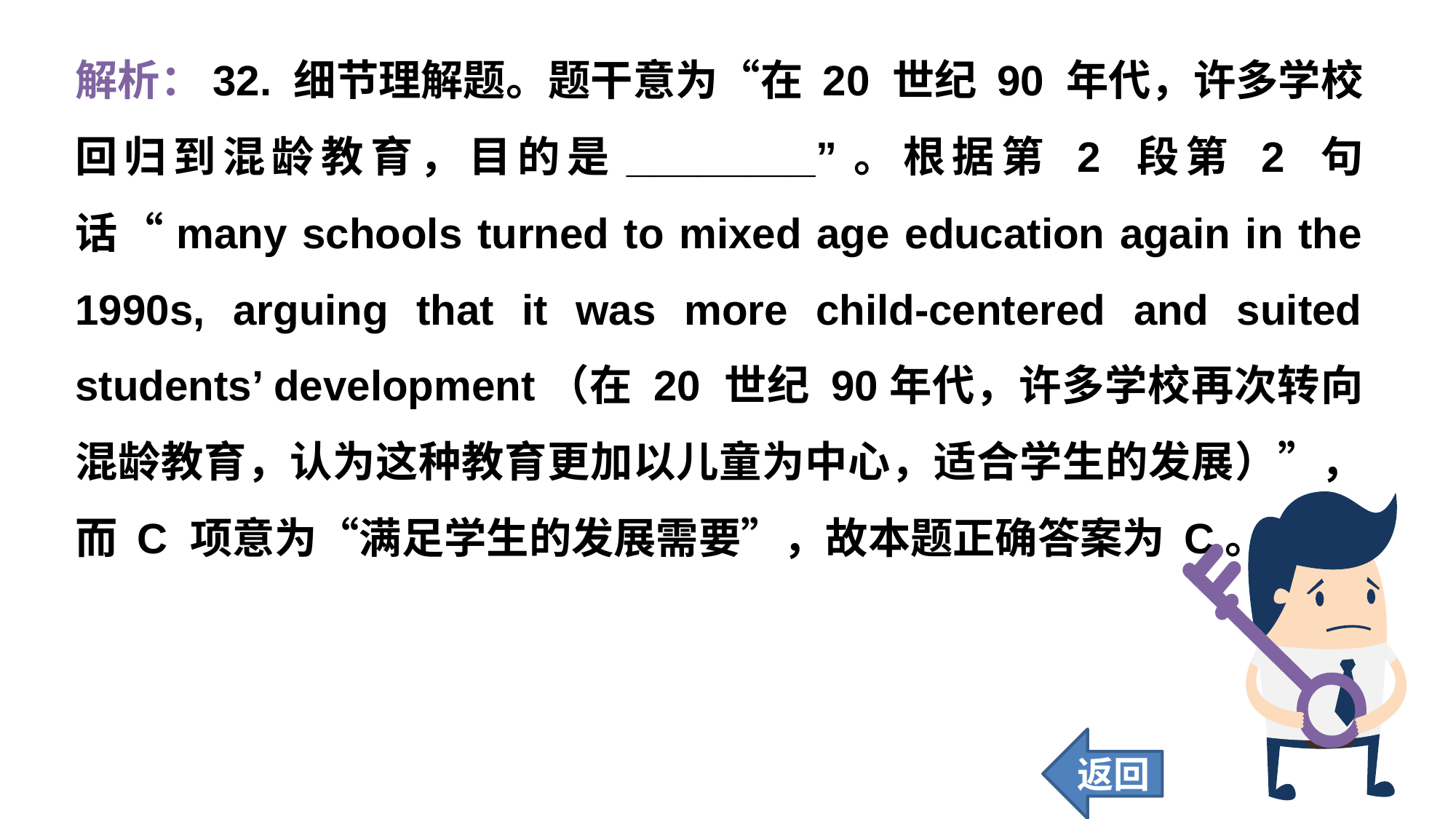

解析：32. 细节理解题。题干意为“在 20 世纪 90 年代，许多学校回归到混龄教育，目的是________”。根据第 2 段第 2 句话“many schools turned to mixed age education again in the 1990s, arguing that it was more child-centered and suited students’ development（在 20 世纪 90年代，许多学校再次转向混龄教育，认为这种教育更加以儿童为中心，适合学生的发展）”，而 C 项意为“满足学生的发展需要”，故本题正确答案为 C。

返回
318